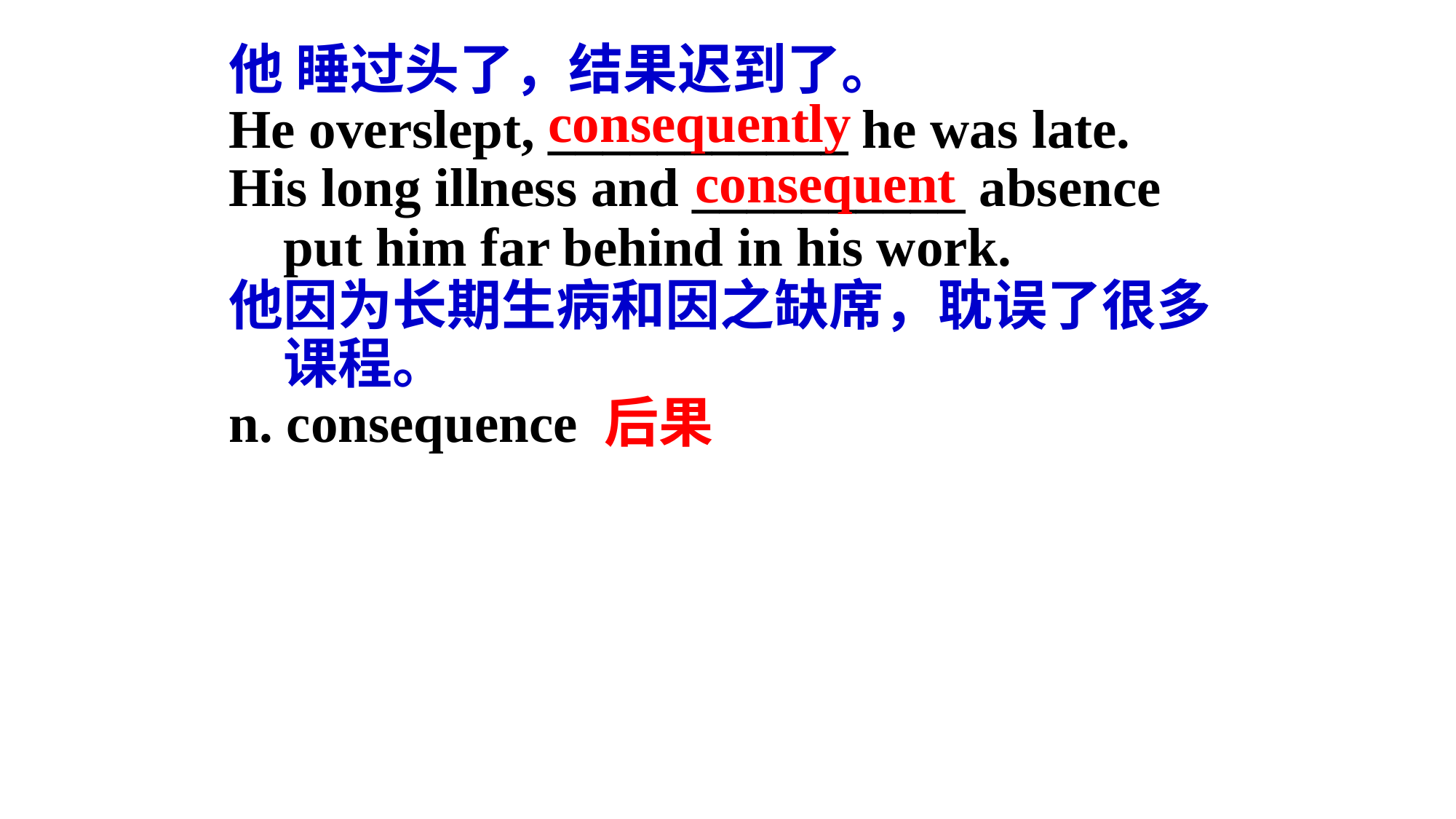

他 睡过头了，结果迟到了。
He overslept, ___________ he was late.
His long illness and __________ absence put him far behind in his work.
他因为长期生病和因之缺席，耽误了很多课程。
n. consequence 后果
consequently
consequent